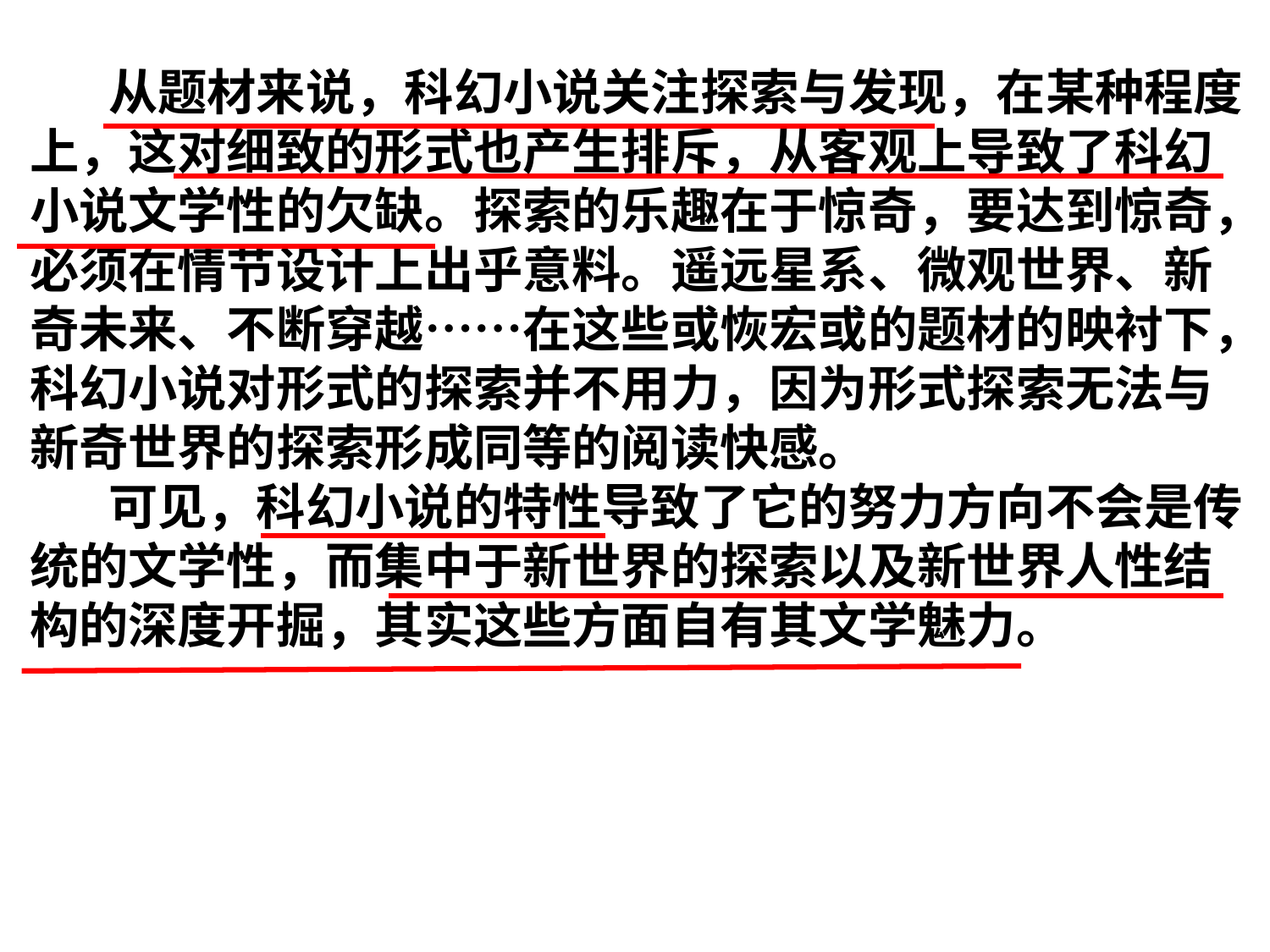

从题材来说，科幻小说关注探索与发现，在某种程度上，这对细致的形式也产生排斥，从客观上导致了科幻小说文学性的欠缺。探索的乐趣在于惊奇，要达到惊奇，必须在情节设计上出乎意料。遥远星系、微观世界、新奇未来、不断穿越……在这些或恢宏或的题材的映衬下，科幻小说对形式的探索并不用力，因为形式探索无法与新奇世界的探索形成同等的阅读快感。
      可见，科幻小说的特性导致了它的努力方向不会是传统的文学性，而集中于新世界的探索以及新世界人性结构的深度开掘，其实这些方面自有其文学魅力。